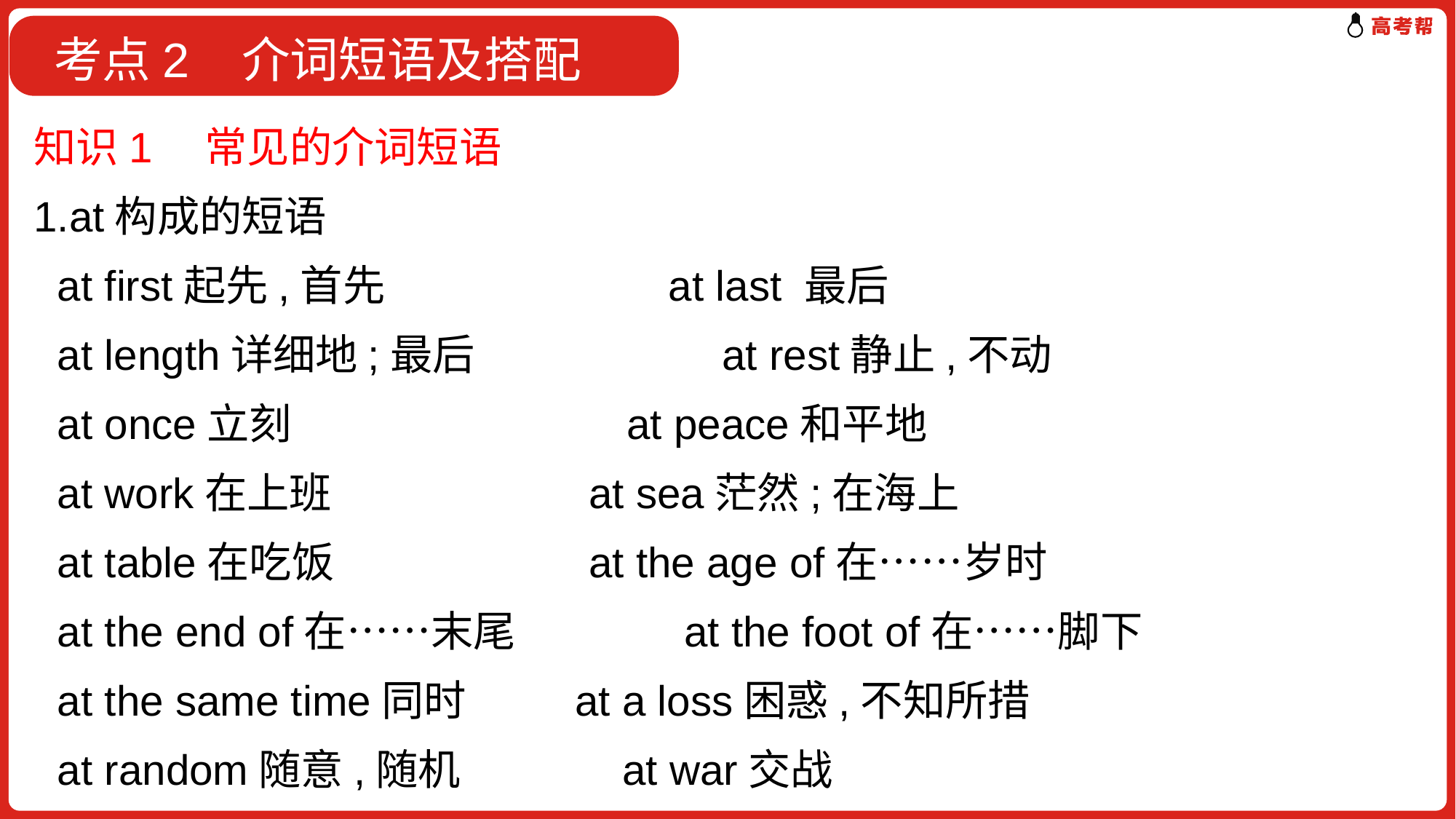

# 考点1   介词
  考点2   介词短语及搭配
知识1　常见的介词短语
1.at构成的短语
  at first起先,首先　　　　　　  at last 最后
  at length详细地;最后	              at rest静止,不动
  at once立刻	                           at peace和平地
  at work在上班	                       at sea茫然;在海上
  at table在吃饭	                       at the age of在……岁时
  at the end of在……末尾	          at the foot of在……脚下
  at the same time同时	          at a loss困惑,不知所措
  at random随意,随机	               at war交战